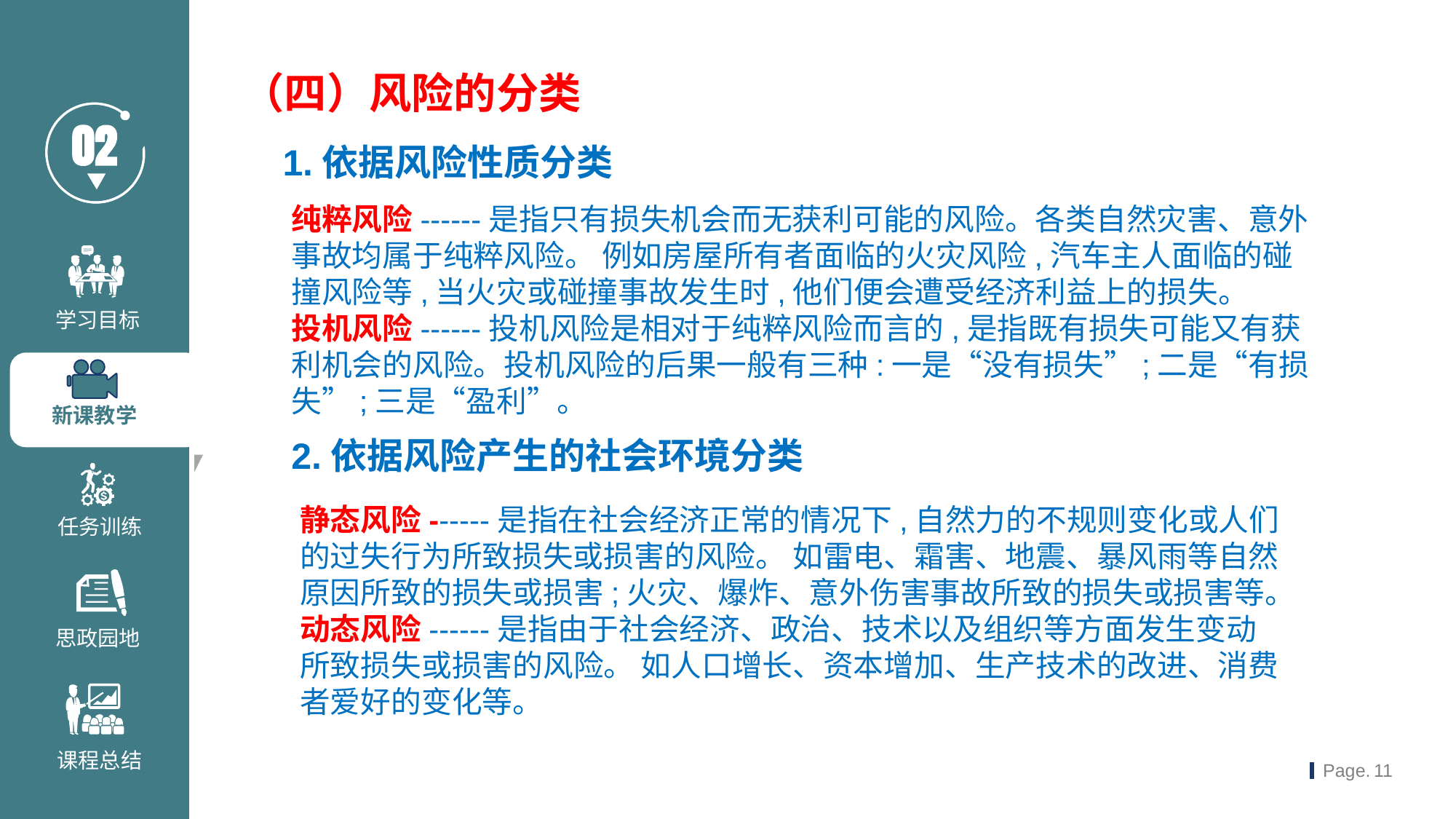

（四）风险的分类
1.依据风险性质分类
纯粹风险------是指只有损失机会而无获利可能的风险。各类自然灾害、意外事故均属于纯粹风险。 例如房屋所有者面临的火灾风险,汽车主人面临的碰撞风险等,当火灾或碰撞事故发生时,他们便会遭受经济利益上的损失。
投机风险------投机风险是相对于纯粹风险而言的,是指既有损失可能又有获利机会的风险。投机风险的后果一般有三种:一是“没有损失”;二是“有损失”;三是“盈利”。
2.依据风险产生的社会环境分类
静态风险------是指在社会经济正常的情况下,自然力的不规则变化或人们的过失行为所致损失或损害的风险。 如雷电、霜害、地震、暴风雨等自然原因所致的损失或损害;火灾、爆炸、意外伤害事故所致的损失或损害等。
动态风险------是指由于社会经济、政治、技术以及组织等方面发生变动所致损失或损害的风险。 如人口增长、资本增加、生产技术的改进、消费者爱好的变化等。